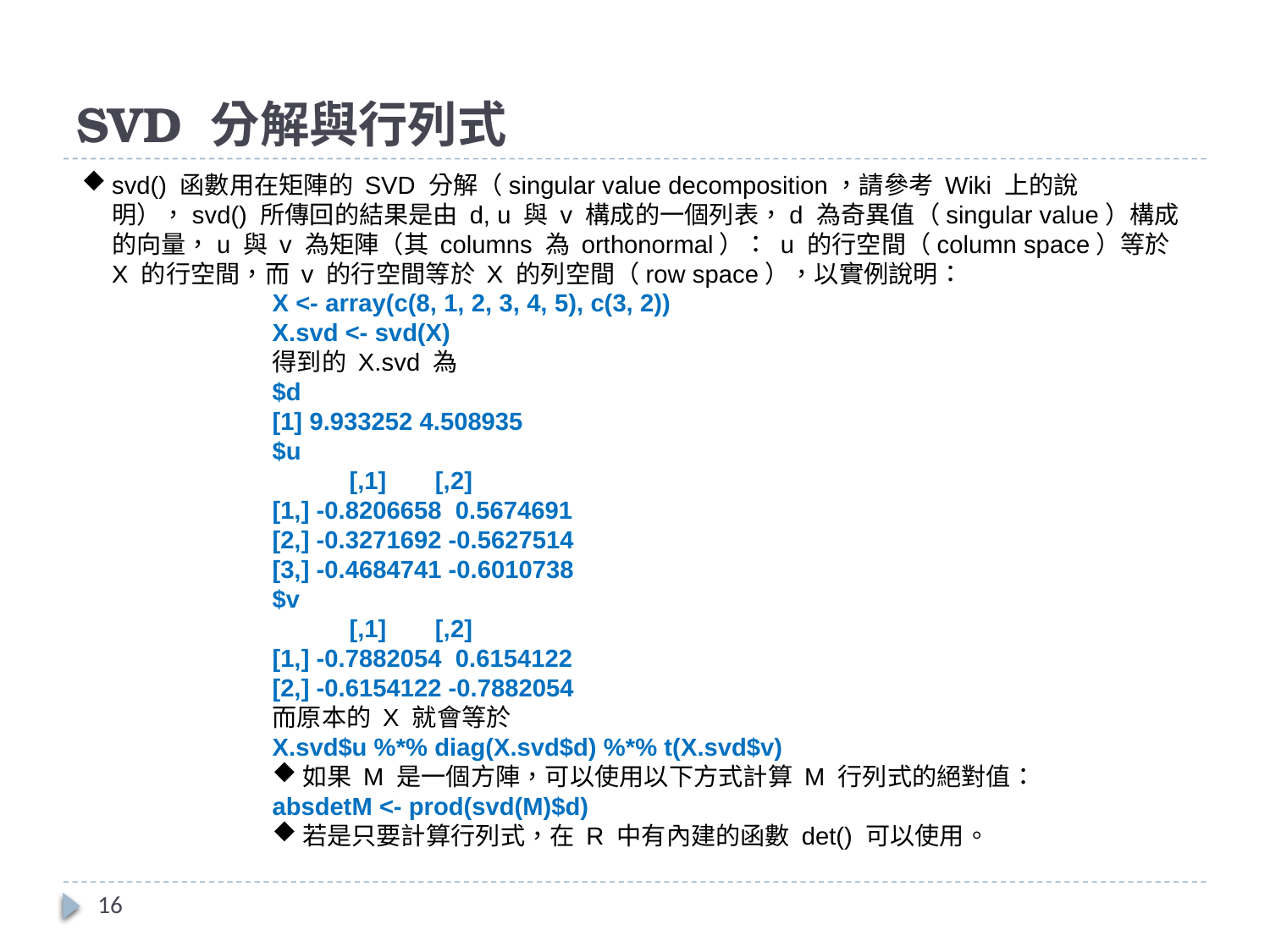

# SVD 分解與行列式
svd() 函數用在矩陣的 SVD 分解（singular value decomposition，請參考 Wiki 上的說明），svd() 所傳回的結果是由 d, u 與 v 構成的一個列表，d 為奇異值（singular value）構成的向量，u 與 v 為矩陣（其 columns 為 orthonormal）： u 的行空間（column space）等於 X 的行空間，而 v 的行空間等於 X 的列空間（row space），以實例說明：
X <- array(c(8, 1, 2, 3, 4, 5), c(3, 2))
X.svd <- svd(X)
得到的 X.svd 為
$d
[1] 9.933252 4.508935
$u
           [,1]       [,2]
[1,] -0.8206658  0.5674691
[2,] -0.3271692 -0.5627514
[3,] -0.4684741 -0.6010738
$v
           [,1]       [,2]
[1,] -0.7882054  0.6154122
[2,] -0.6154122 -0.7882054
而原本的 X 就會等於
X.svd$u %*% diag(X.svd$d) %*% t(X.svd$v)
如果 M 是一個方陣，可以使用以下方式計算 M 行列式的絕對值：
absdetM <- prod(svd(M)$d)
若是只要計算行列式，在 R 中有內建的函數 det() 可以使用。
16